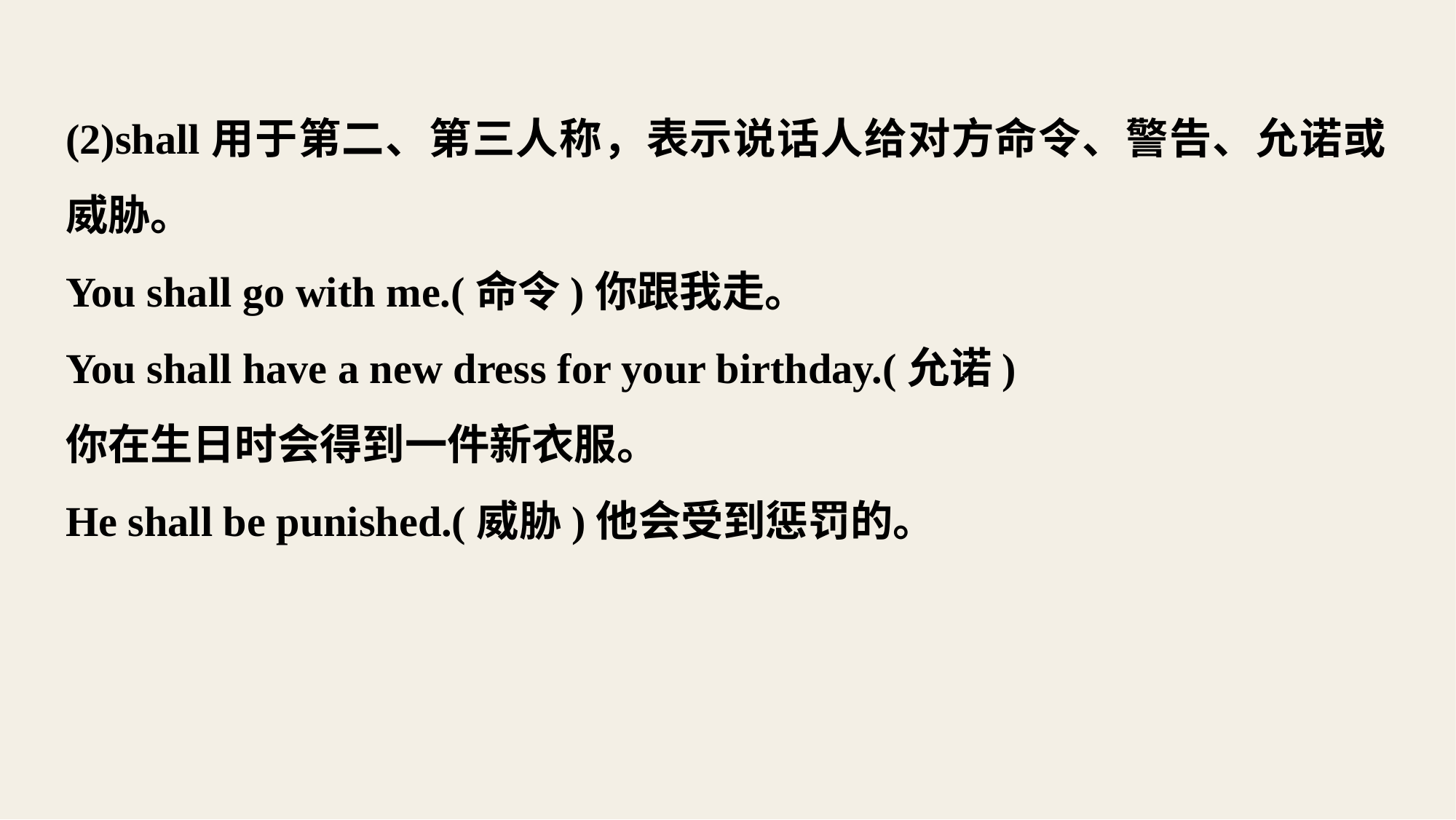

(2)shall用于第二、第三人称，表示说话人给对方命令、警告、允诺或威胁。
You shall go with me.(命令)你跟我走。
You shall have a new dress for your birthday.(允诺)
你在生日时会得到一件新衣服。
He shall be punished.(威胁)他会受到惩罚的。